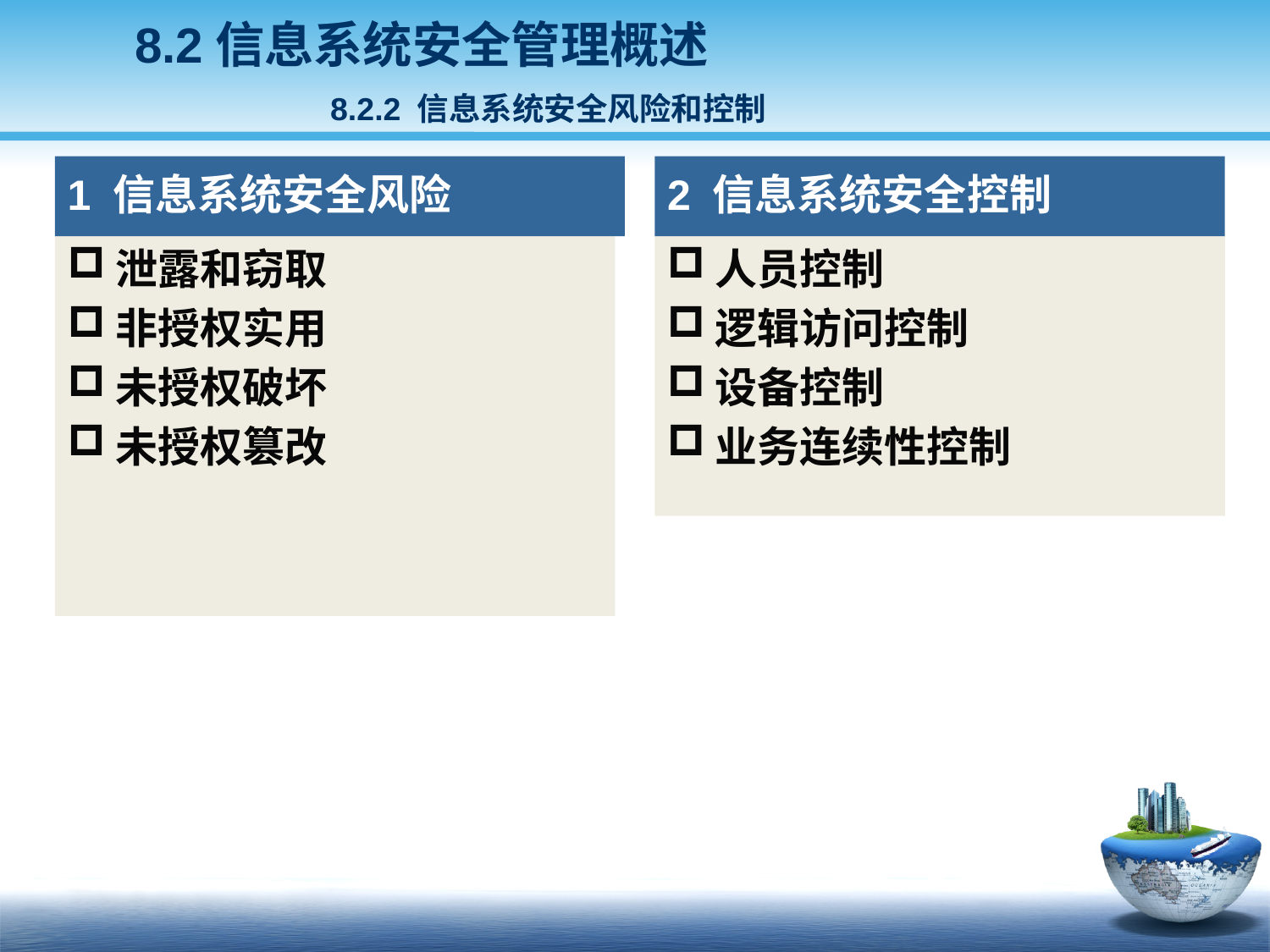

8.2信息系统安全管理概述
                      8.2.2 信息系统安全风险和控制
1 信息系统安全风险
2 信息系统安全控制
泄露和窃取
非授权实用
未授权破坏
未授权篡改
人员控制
逻辑访问控制
设备控制
业务连续性控制